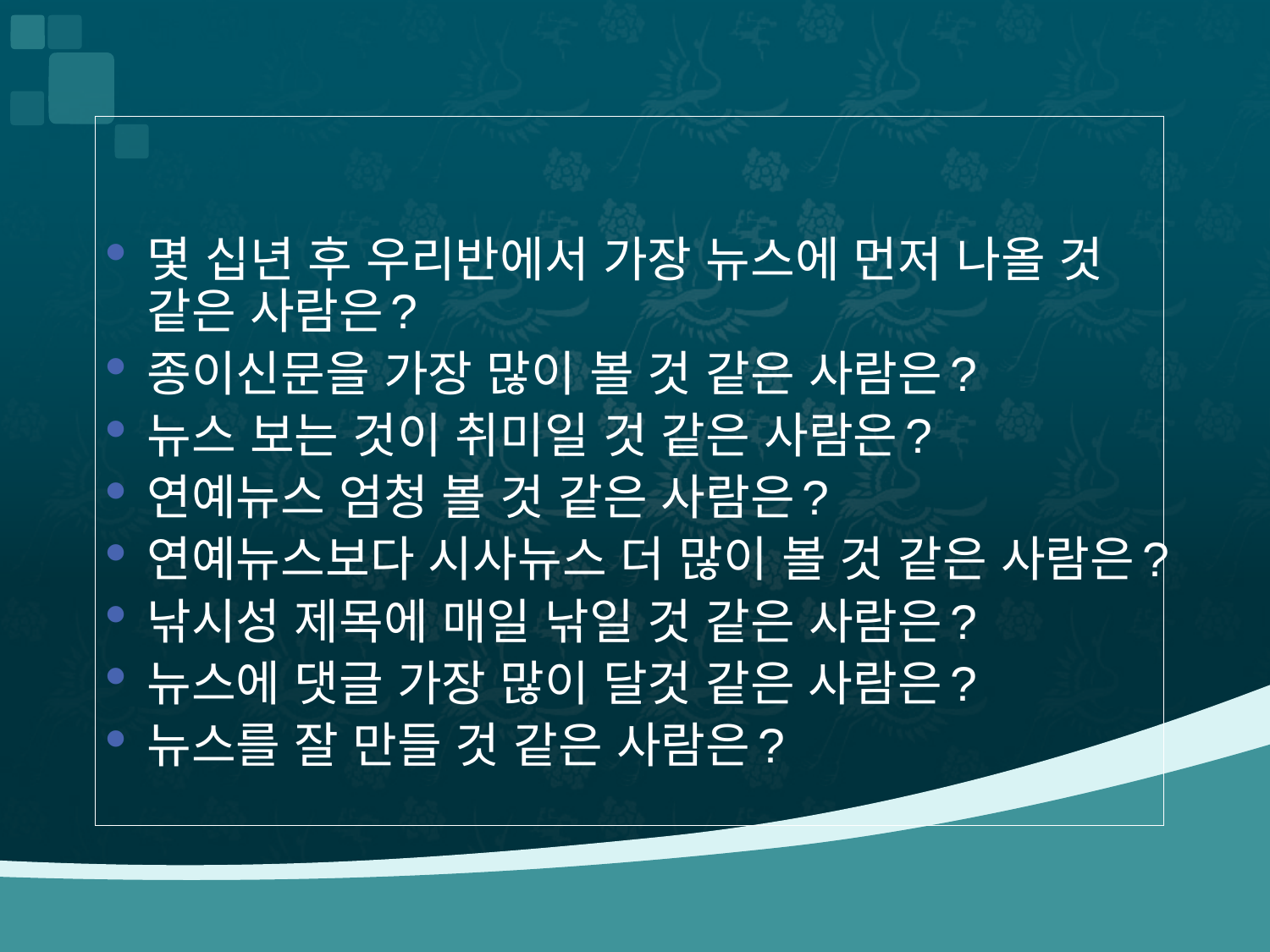

몇 십년 후 우리반에서 가장 뉴스에 먼저 나올 것 같은 사람은?
종이신문을 가장 많이 볼 것 같은 사람은?
뉴스 보는 것이 취미일 것 같은 사람은?
연예뉴스 엄청 볼 것 같은 사람은?
연예뉴스보다 시사뉴스 더 많이 볼 것 같은 사람은?
낚시성 제목에 매일 낚일 것 같은 사람은?
뉴스에 댓글 가장 많이 달것 같은 사람은?
뉴스를 잘 만들 것 같은 사람은?